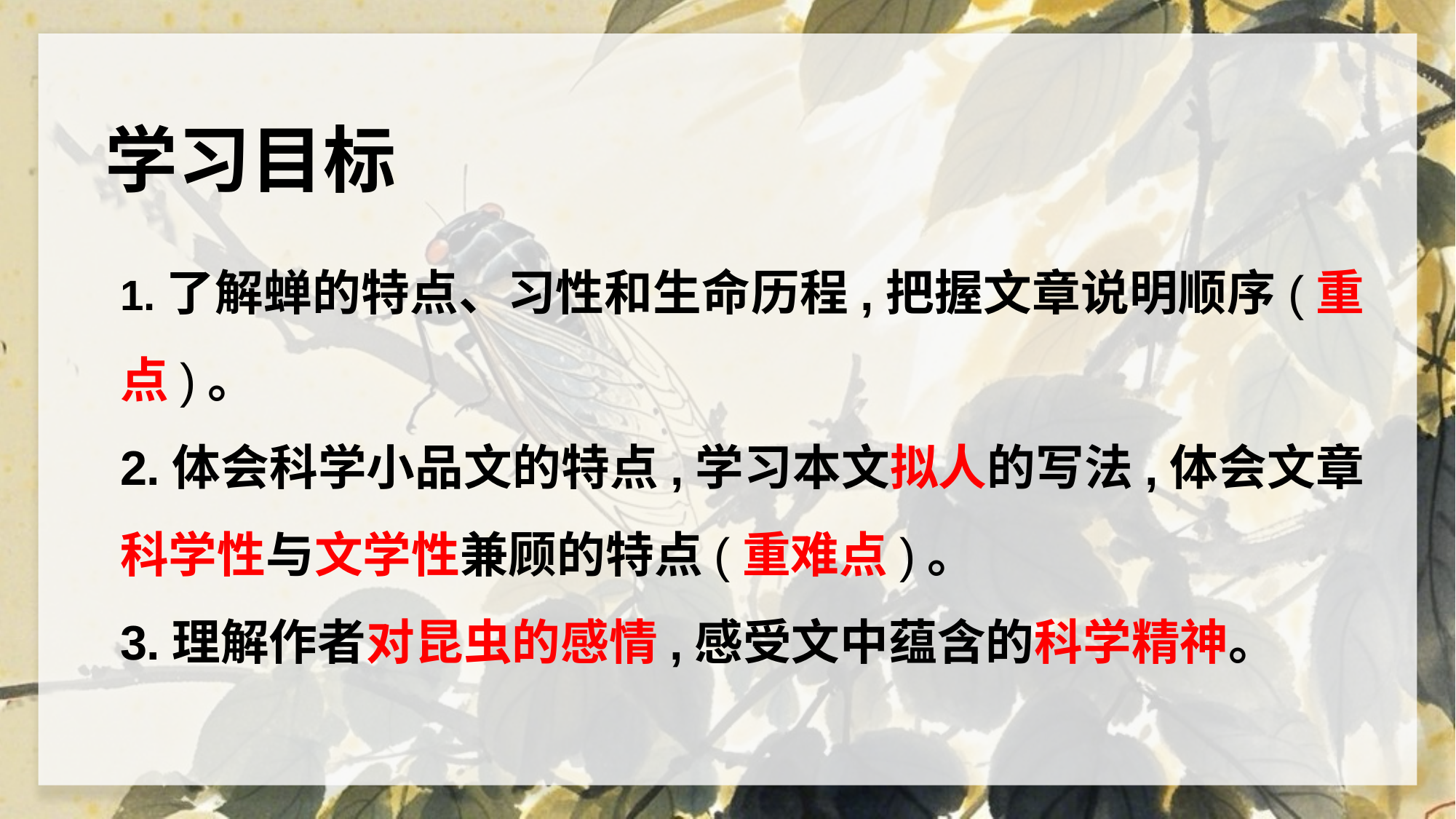

学习目标
1.了解蝉的特点、习性和生命历程,把握文章说明顺序(重点)。
2.体会科学小品文的特点,学习本文拟人的写法,体会文章科学性与文学性兼顾的特点(重难点)。
3.理解作者对昆虫的感情,感受文中蕴含的科学精神。